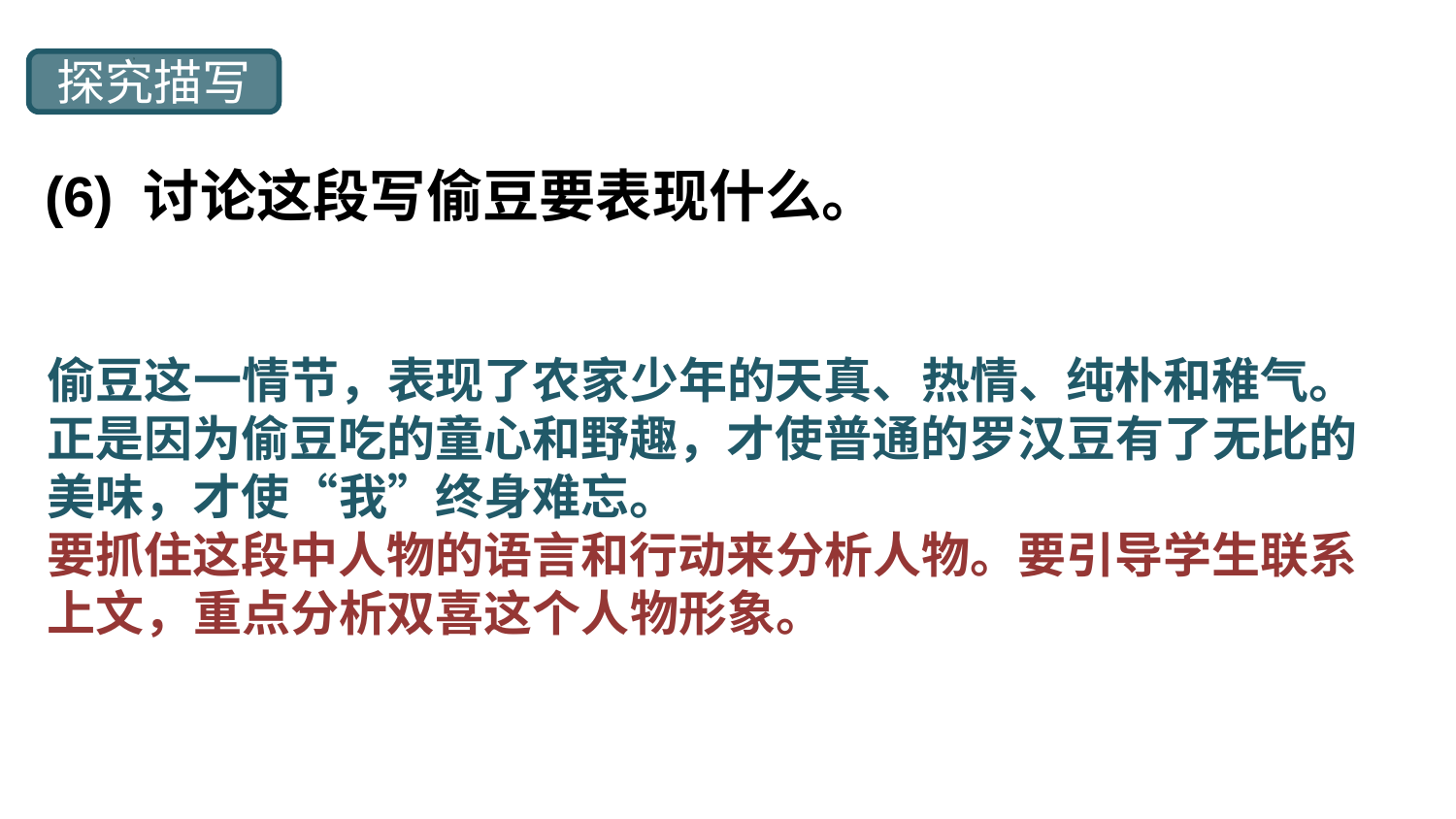

探究描写
 (6) 讨论这段写偷豆要表现什么。

偷豆这一情节，表现了农家少年的天真、热情、纯朴和稚气。正是因为偷豆吃的童心和野趣，才使普通的罗汉豆有了无比的美味，才使“我”终身难忘。
要抓住这段中人物的语言和行动来分析人物。要引导学生联系上文，重点分析双喜这个人物形象。